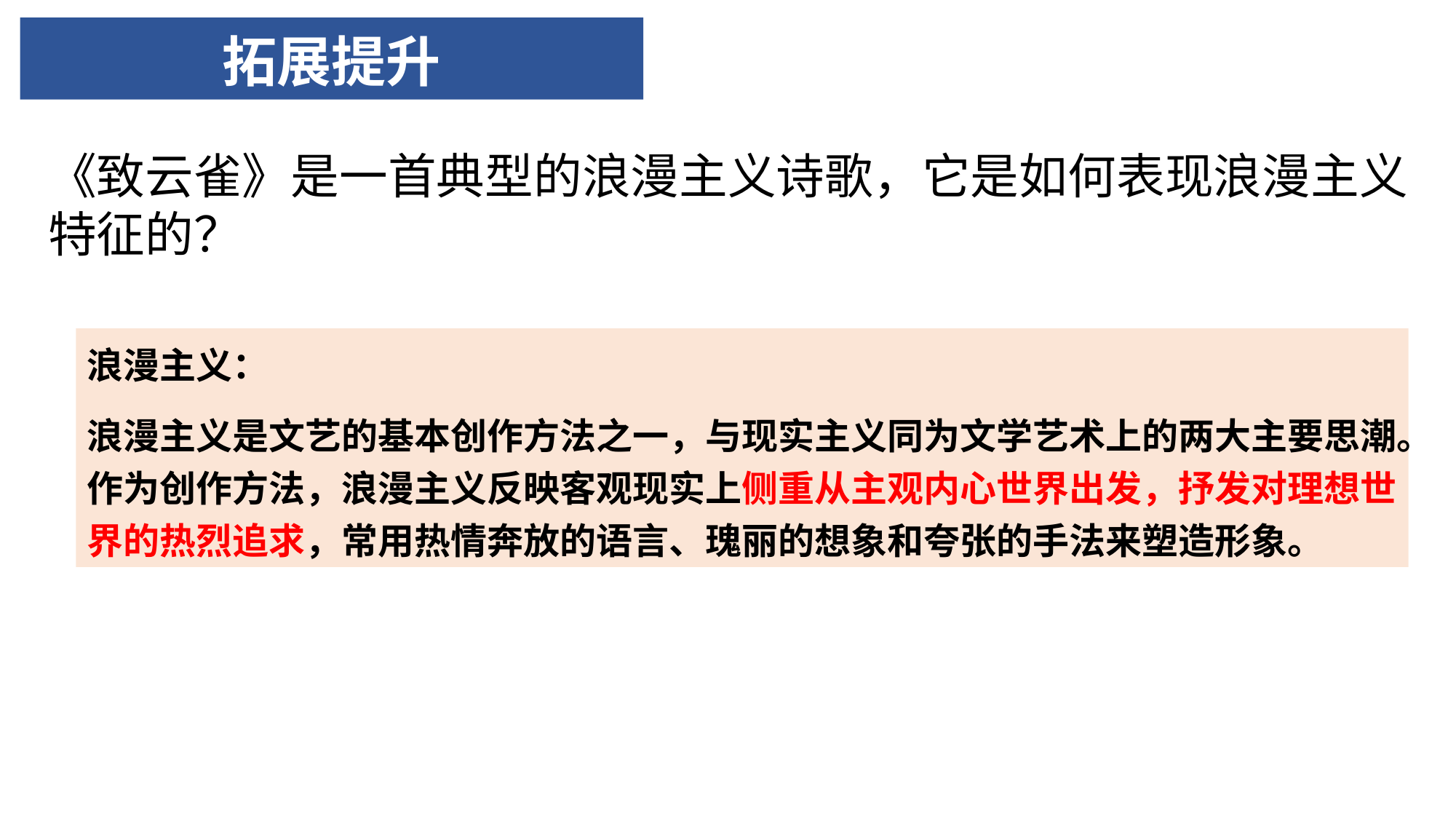

# 拓展提升
《致云雀》是一首典型的浪漫主义诗歌，它是如何表现浪漫主义特征的？
浪漫主义：
浪漫主义是文艺的基本创作方法之一，与现实主义同为文学艺术上的两大主要思潮。作为创作方法，浪漫主义反映客观现实上侧重从主观内心世界出发，抒发对理想世界的热烈追求，常用热情奔放的语言、瑰丽的想象和夸张的手法来塑造形象。